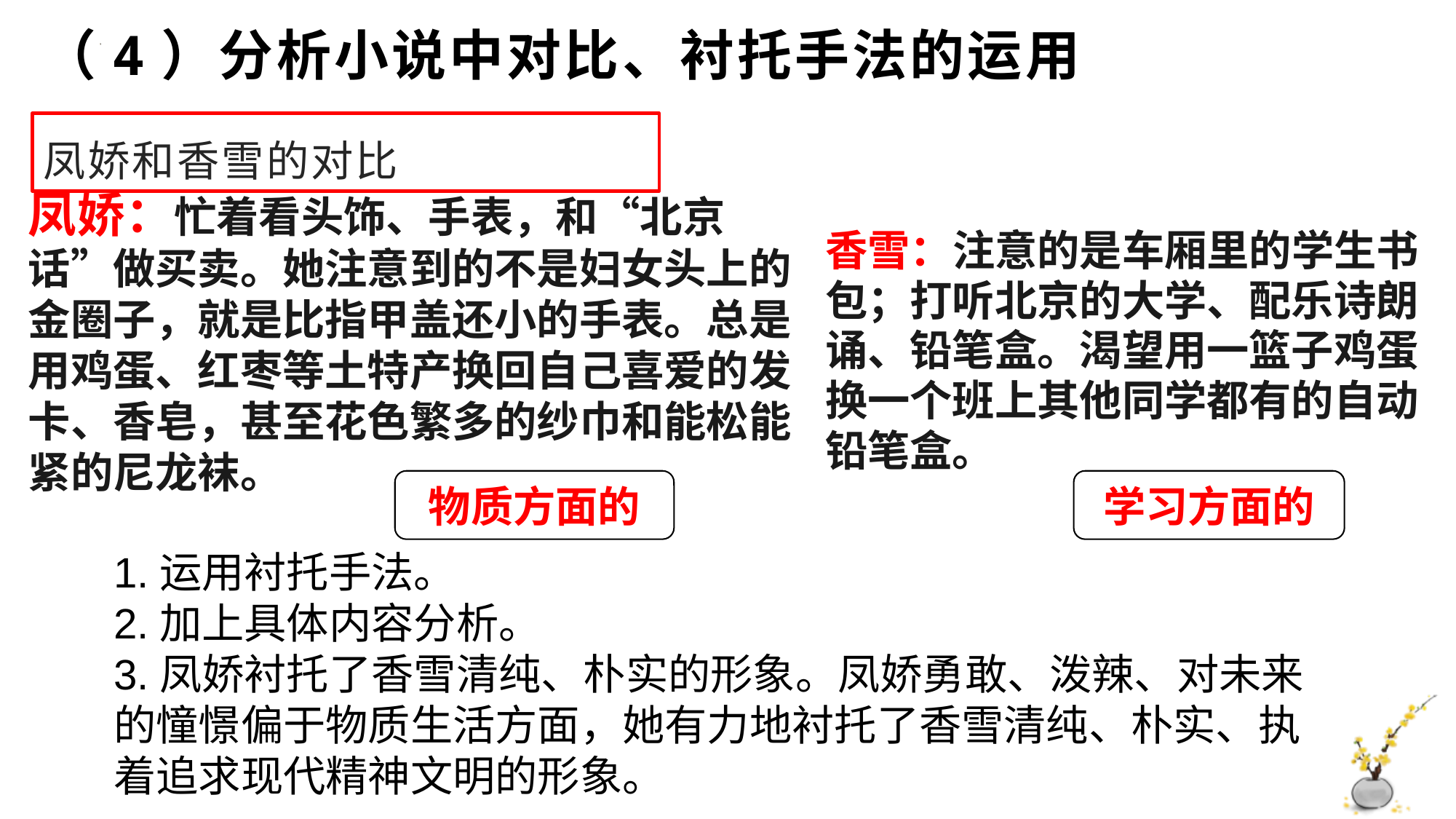

# （4）分析小说中对比、衬托手法的运用
凤娇和香雪的对比
凤娇：忙着看头饰、手表，和“北京话”做买卖。她注意到的不是妇女头上的金圈子，就是比指甲盖还小的手表。总是用鸡蛋、红枣等土特产换回自己喜爱的发卡、香皂，甚至花色繁多的纱巾和能松能紧的尼龙袜。
香雪：注意的是车厢里的学生书包；打听北京的大学、配乐诗朗诵、铅笔盒。渴望用一篮子鸡蛋换一个班上其他同学都有的自动铅笔盒。
物质方面的
学习方面的
1.运用衬托手法。
2.加上具体内容分析。
3.凤娇衬托了香雪清纯、朴实的形象。凤娇勇敢、泼辣、对未来的憧憬偏于物质生活方面，她有力地衬托了香雪清纯、朴实、执着追求现代精神文明的形象。